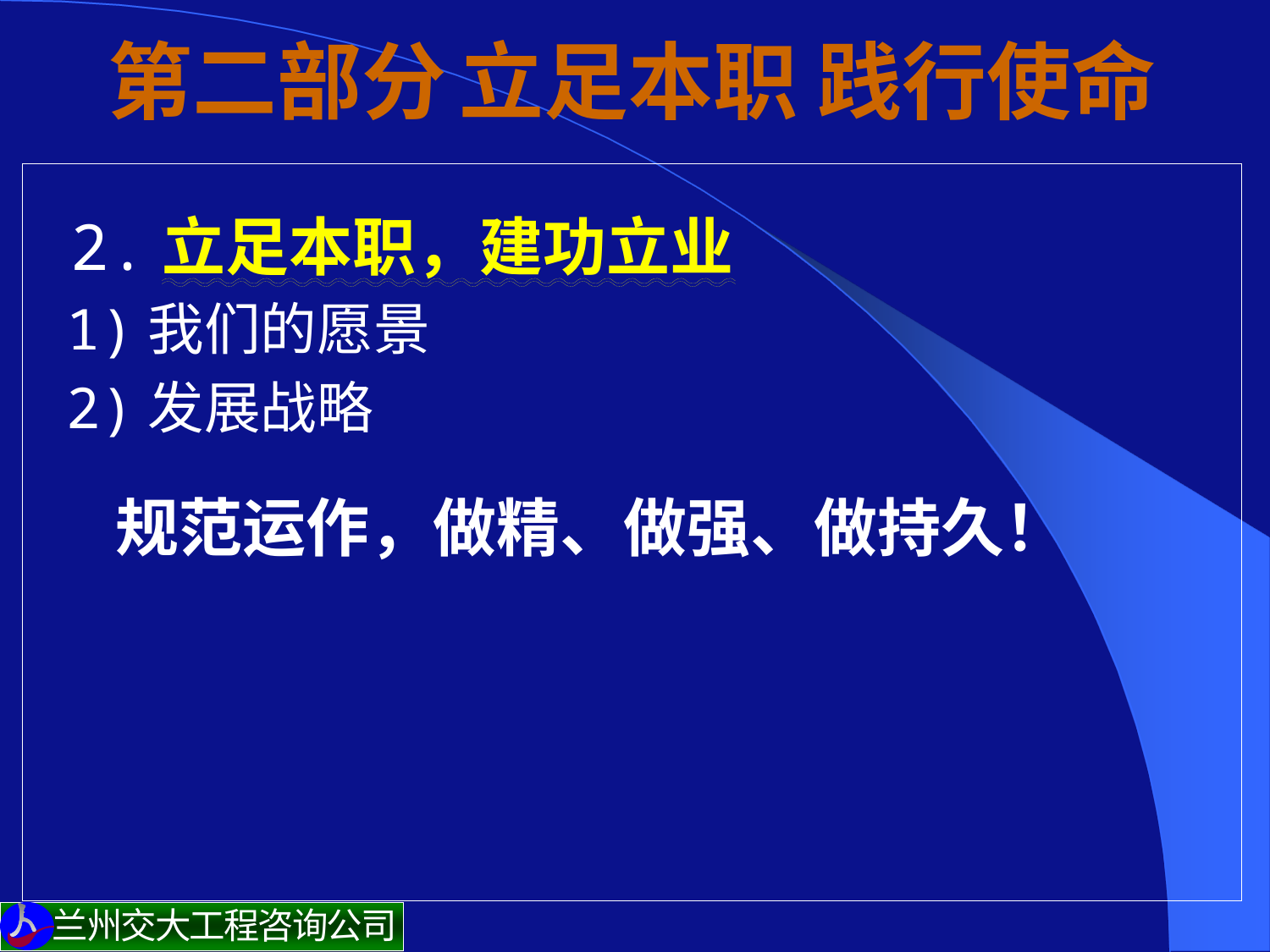

# 第二部分 立足本职 践行使命
 2.立足本职，建功立业
 1)我们的愿景
 2)发展战略
 规范运作，做精、做强、做持久！